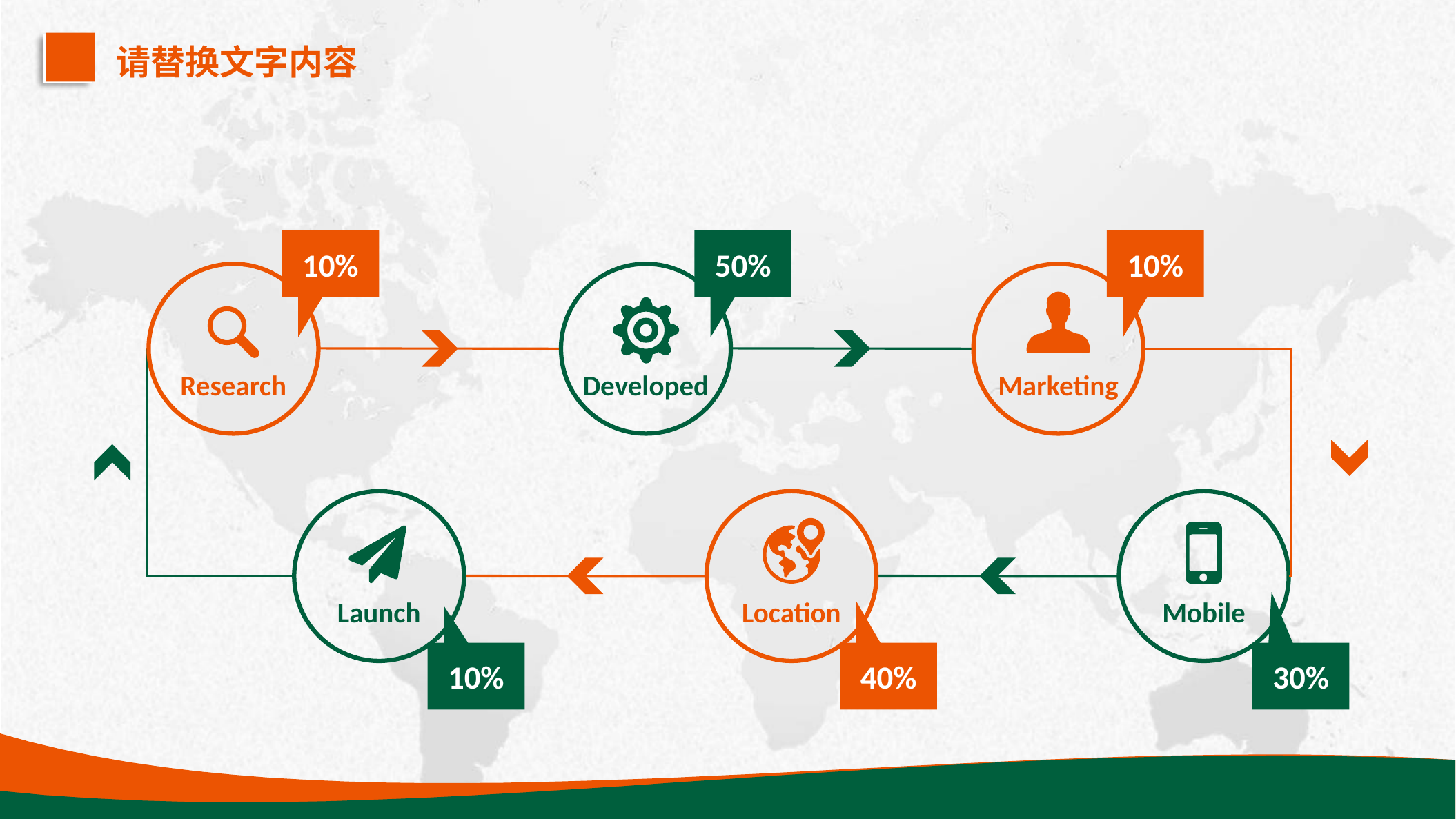

请替换文字内容

10%
50%
10%

Research

Developed

Marketing

Launch

Location

Mobile

10%
40%
30%